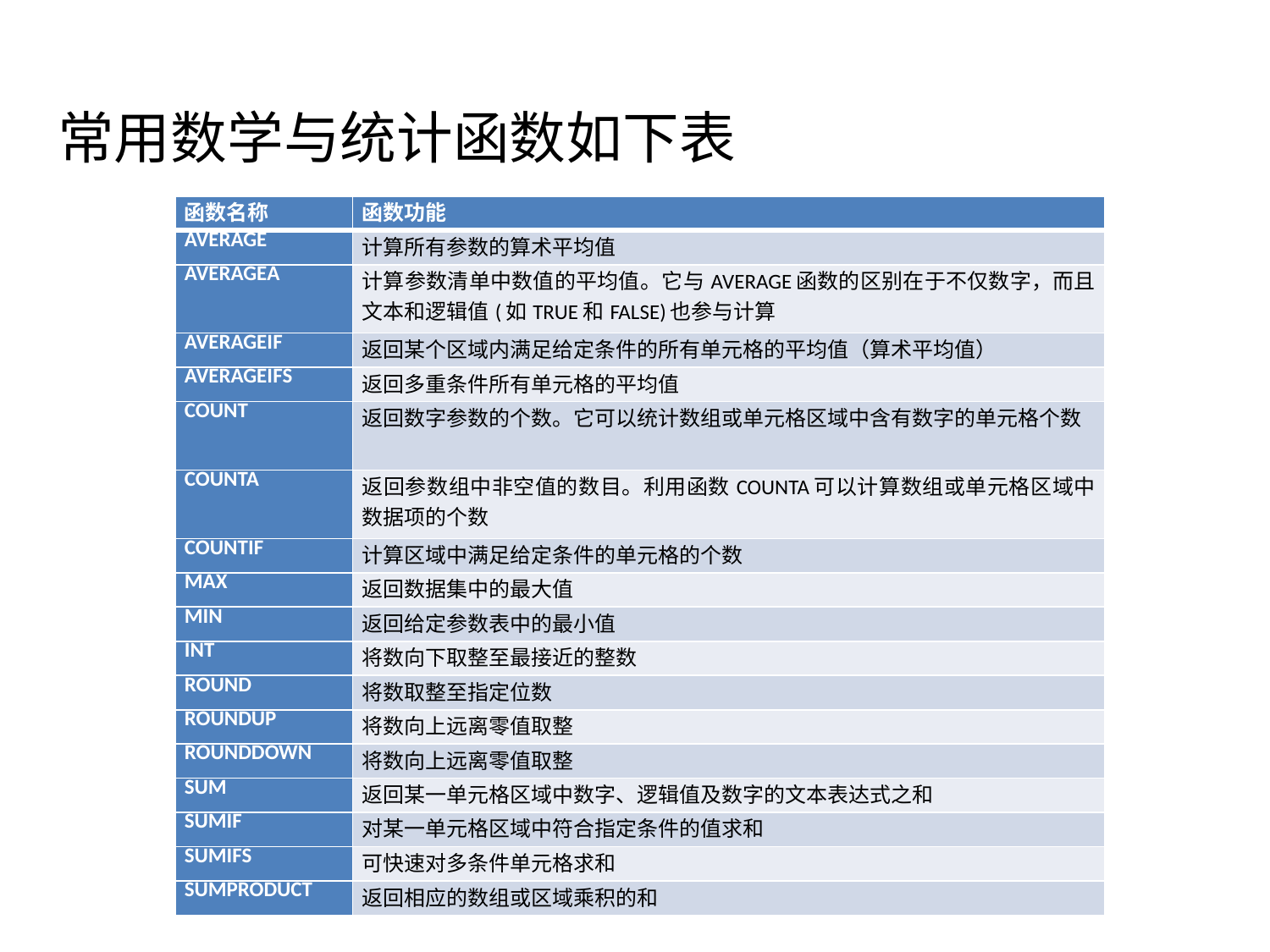

常用数学与统计函数如下表

| 函数名称 | 函数功能 |
| --- | --- |
| AVERAGE | 计算所有参数的算术平均值 |
| AVERAGEA | 计算参数清单中数值的平均值。它与AVERAGE函数的区别在于不仅数字，而且文本和逻辑值(如TRUE和FALSE)也参与计算 |
| AVERAGEIF | 返回某个区域内满足给定条件的所有单元格的平均值（算术平均值） |
| AVERAGEIFS | 返回多重条件所有单元格的平均值 |
| COUNT | 返回数字参数的个数。它可以统计数组或单元格区域中含有数字的单元格个数 |
| COUNTA | 返回参数组中非空值的数目。利用函数COUNTA可以计算数组或单元格区域中数据项的个数 |
| COUNTIF | 计算区域中满足给定条件的单元格的个数 |
| MAX | 返回数据集中的最大值 |
| MIN | 返回给定参数表中的最小值 |
| INT | 将数向下取整至最接近的整数 |
| ROUND | 将数取整至指定位数 |
| ROUNDUP | 将数向上远离零值取整 |
| ROUNDDOWN | 将数向上远离零值取整 |
| SUM | 返回某一单元格区域中数字、逻辑值及数字的文本表达式之和 |
| SUMIF | 对某一单元格区域中符合指定条件的值求和 |
| SUMIFS | 可快速对多条件单元格求和 |
| SUMPRODUCT | 返回相应的数组或区域乘积的和 |